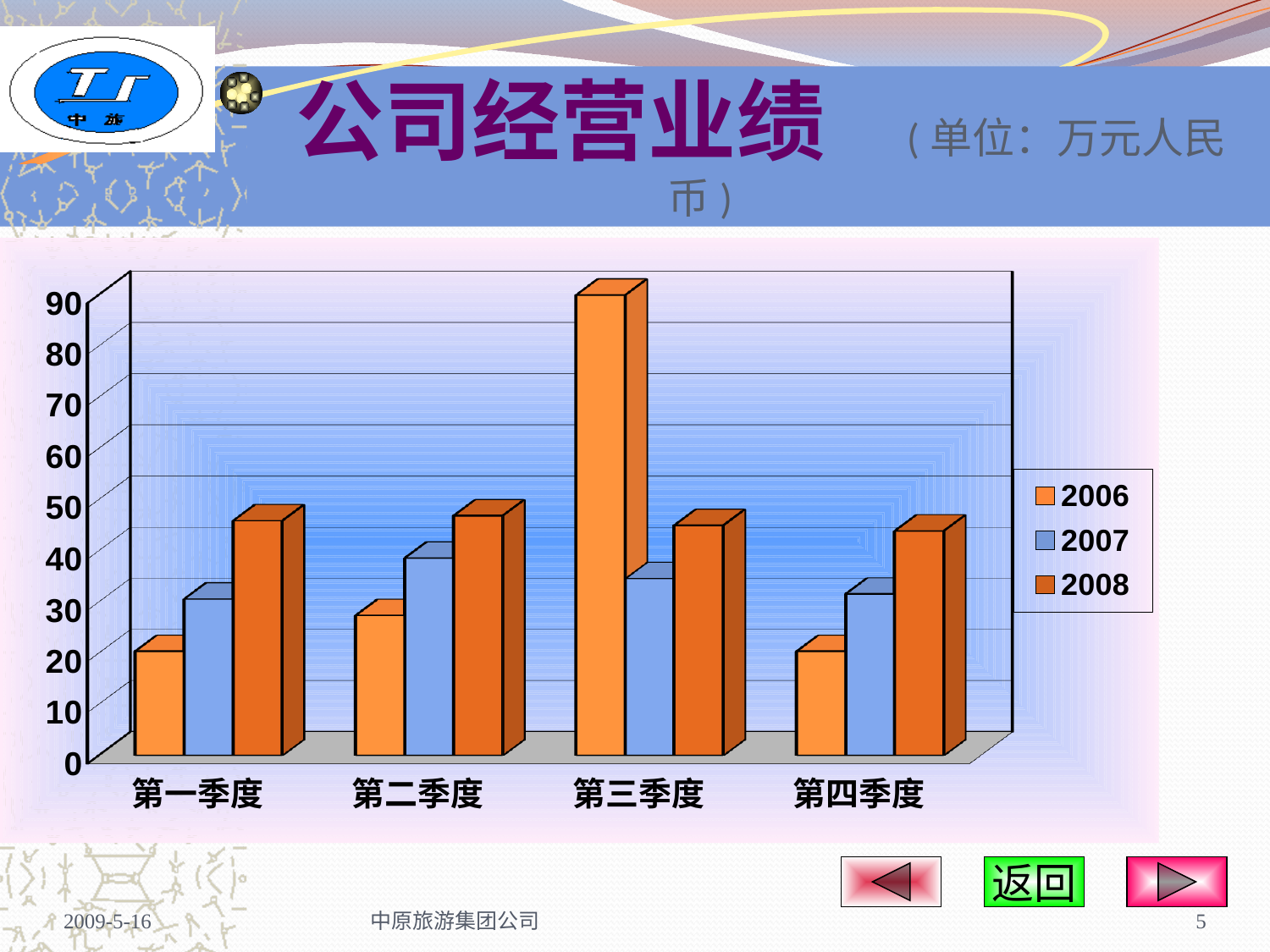

# 公司经营业绩   (单位：万元人民币)

[unsupported chart]

返回

2009-5-16
中原旅游集团公司
5